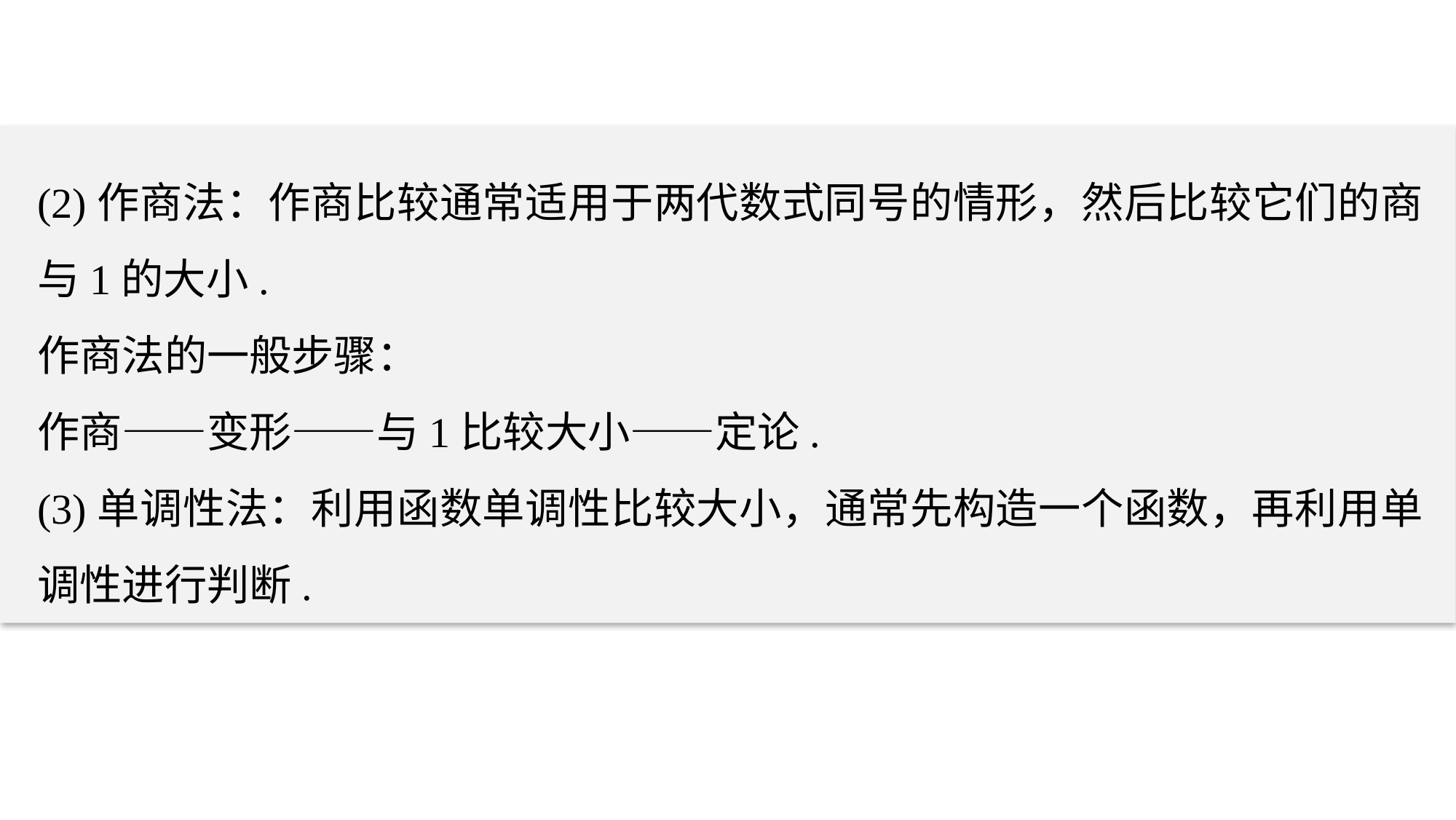

(2)作商法：作商比较通常适用于两代数式同号的情形，然后比较它们的商与1的大小.
作商法的一般步骤：
作商——变形——与1比较大小——定论.
(3)单调性法：利用函数单调性比较大小，通常先构造一个函数，再利用单调性进行判断.